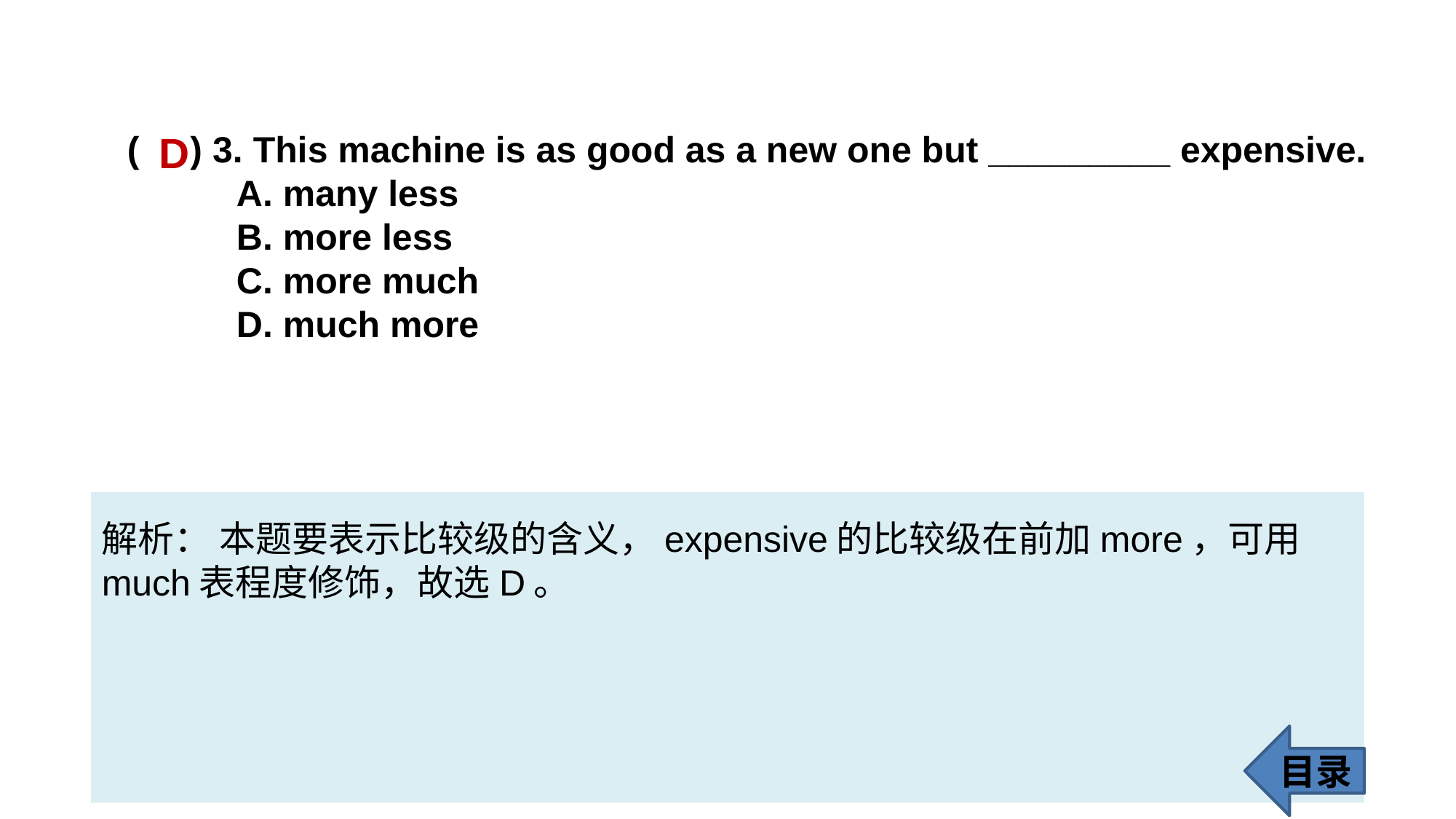

D
(     ) 3. This machine is as good as a new one but _________ expensive.
A. many less
B. more less
C. more much
D. much more

解析： 本题要表示比较级的含义，expensive的比较级在前加more，可用much表程度修饰，故选D。
目录
62